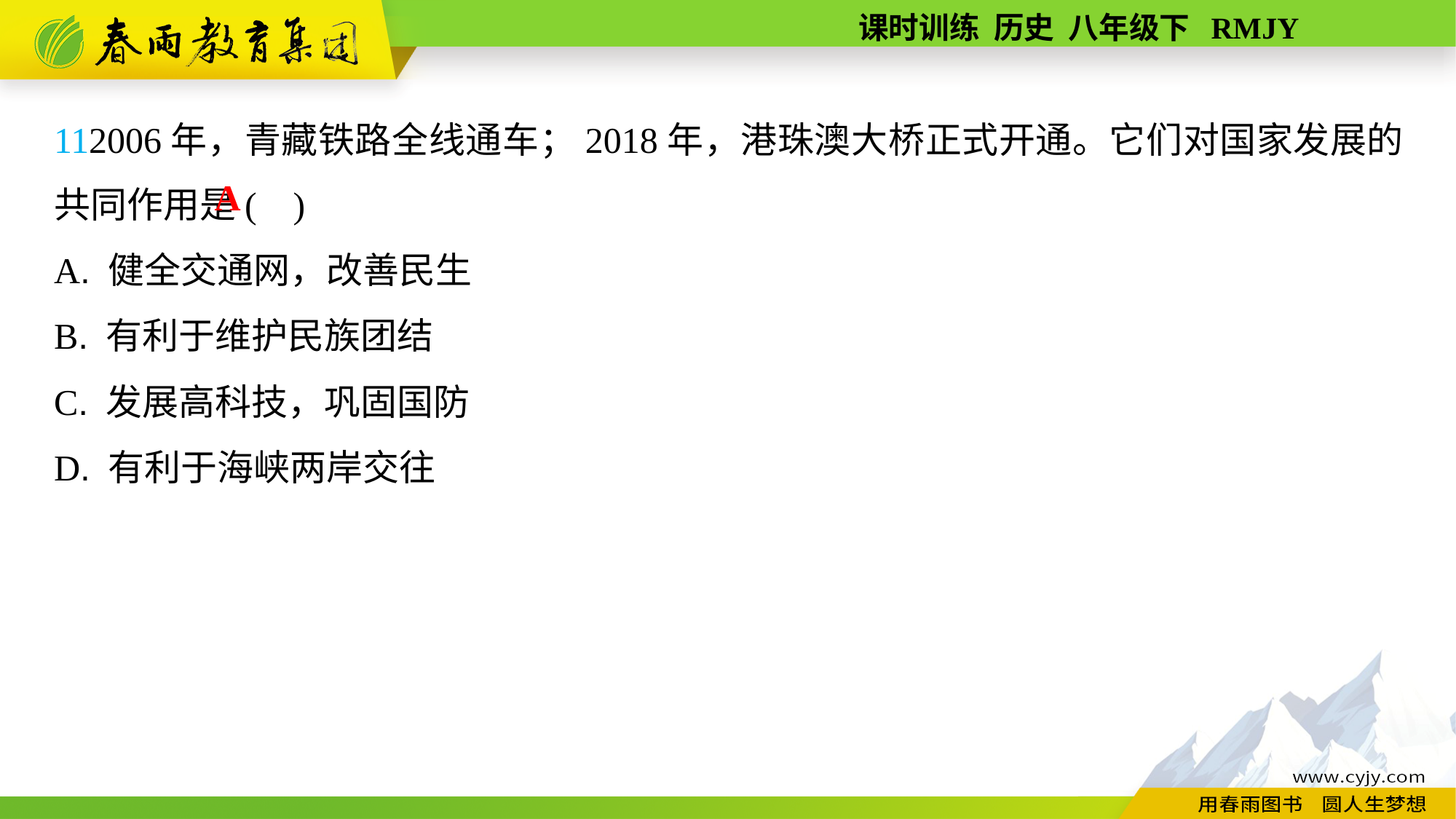

112006年，青藏铁路全线通车；2018年，港珠澳大桥正式开通。它们对国家发展的共同作用是(    )
A. 健全交通网，改善民生
B. 有利于维护民族团结
C. 发展高科技，巩固国防
D. 有利于海峡两岸交往
A